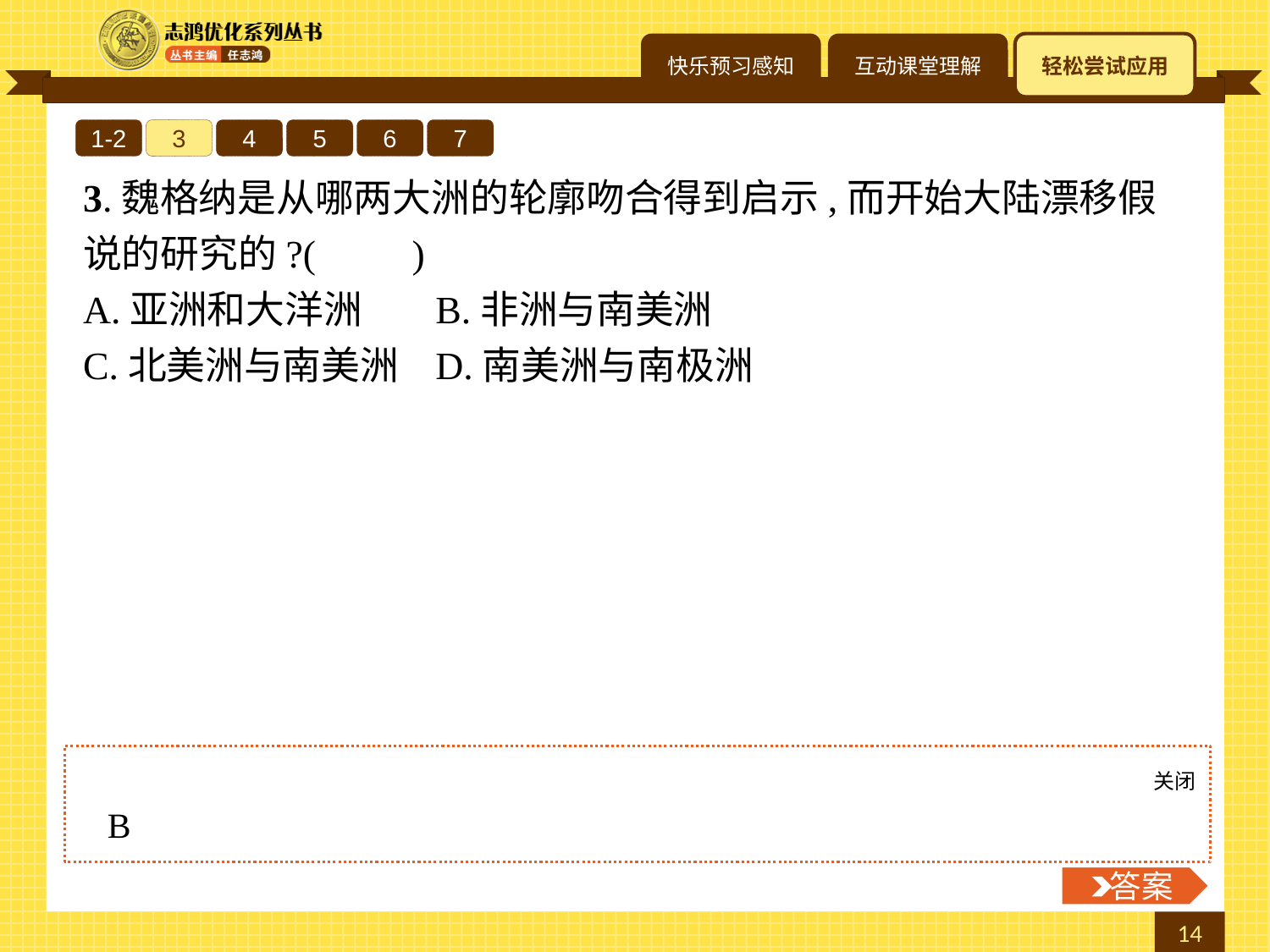

1-2
3
4
5
6
7
3.魏格纳是从哪两大洲的轮廓吻合得到启示,而开始大陆漂移假说的研究的?(　　)
A.亚洲和大洋洲	B.非洲与南美洲
C.北美洲与南美洲	D.南美洲与南极洲

关闭
  答案

B
  答案